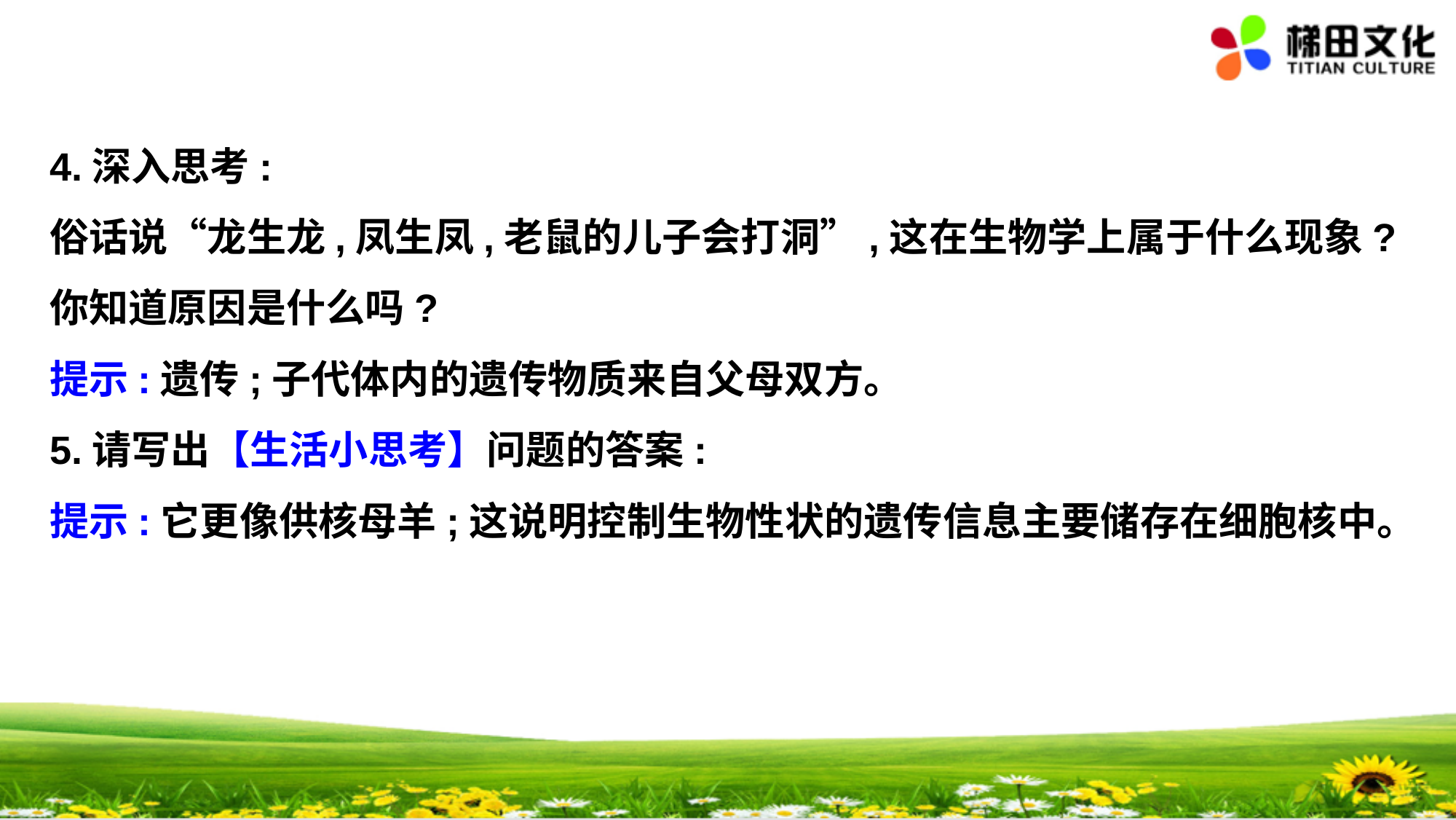

4.深入思考:
俗话说“龙生龙,凤生凤,老鼠的儿子会打洞”,这在生物学上属于什么现象?你知道原因是什么吗?
提示:遗传;子代体内的遗传物质来自父母双方。
5.请写出【生活小思考】问题的答案:
提示:它更像供核母羊;这说明控制生物性状的遗传信息主要储存在细胞核中。